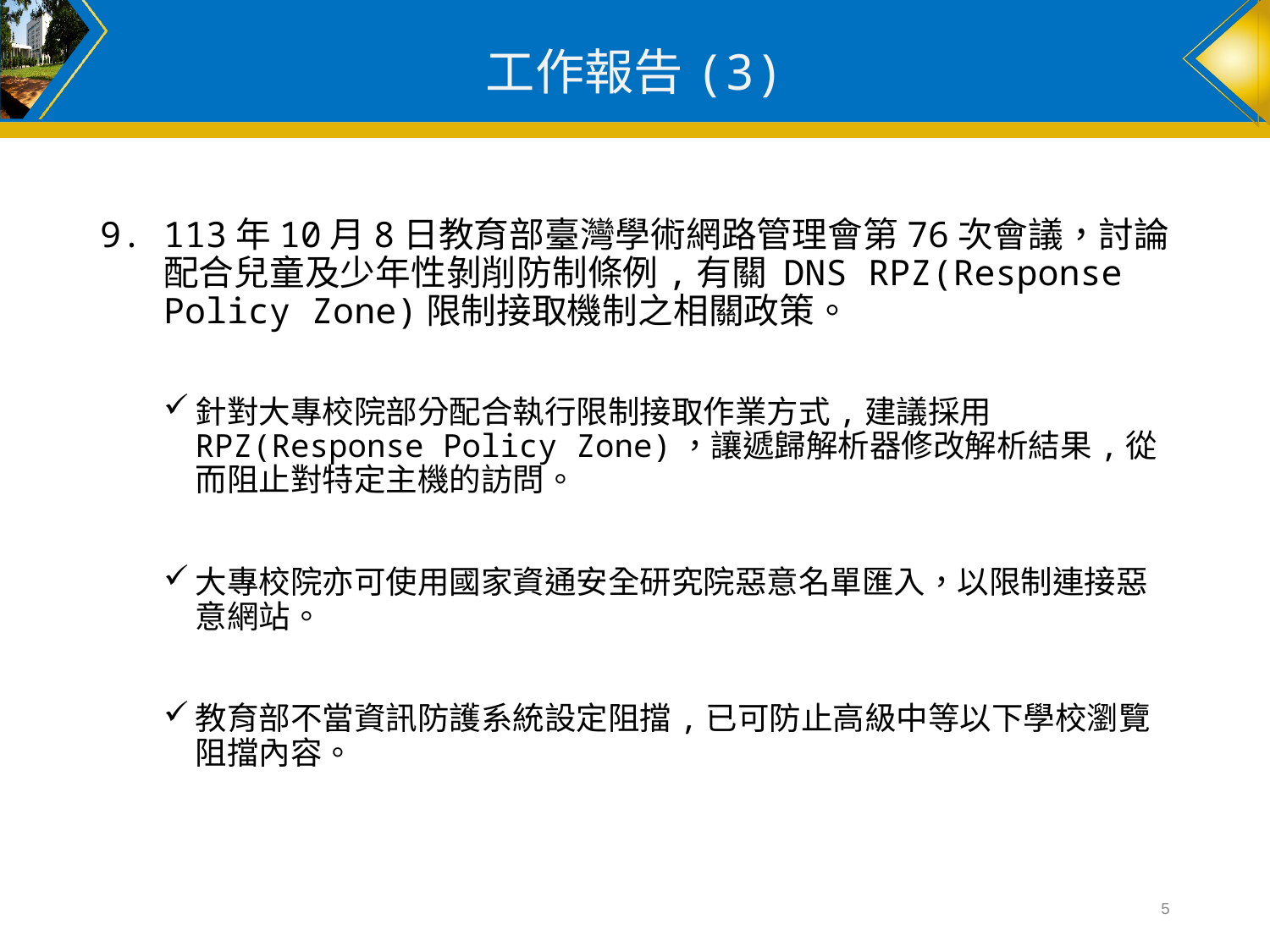

# 工作報告(3)

113年10月8日教育部臺灣學術網路管理會第76次會議，討論配合兒童及少年性剝削防制條例,有關 DNS RPZ(Response Policy Zone)限制接取機制之相關政策。

針對大專校院部分配合執行限制接取作業方式,建議採用RPZ(Response Policy Zone)，讓遞歸解析器修改解析結果,從而阻止對特定主機的訪問。

大專校院亦可使用國家資通安全研究院惡意名單匯入，以限制連接惡意網站。

教育部不當資訊防護系統設定阻擋,已可防止高級中等以下學校瀏覽阻擋內容。

5